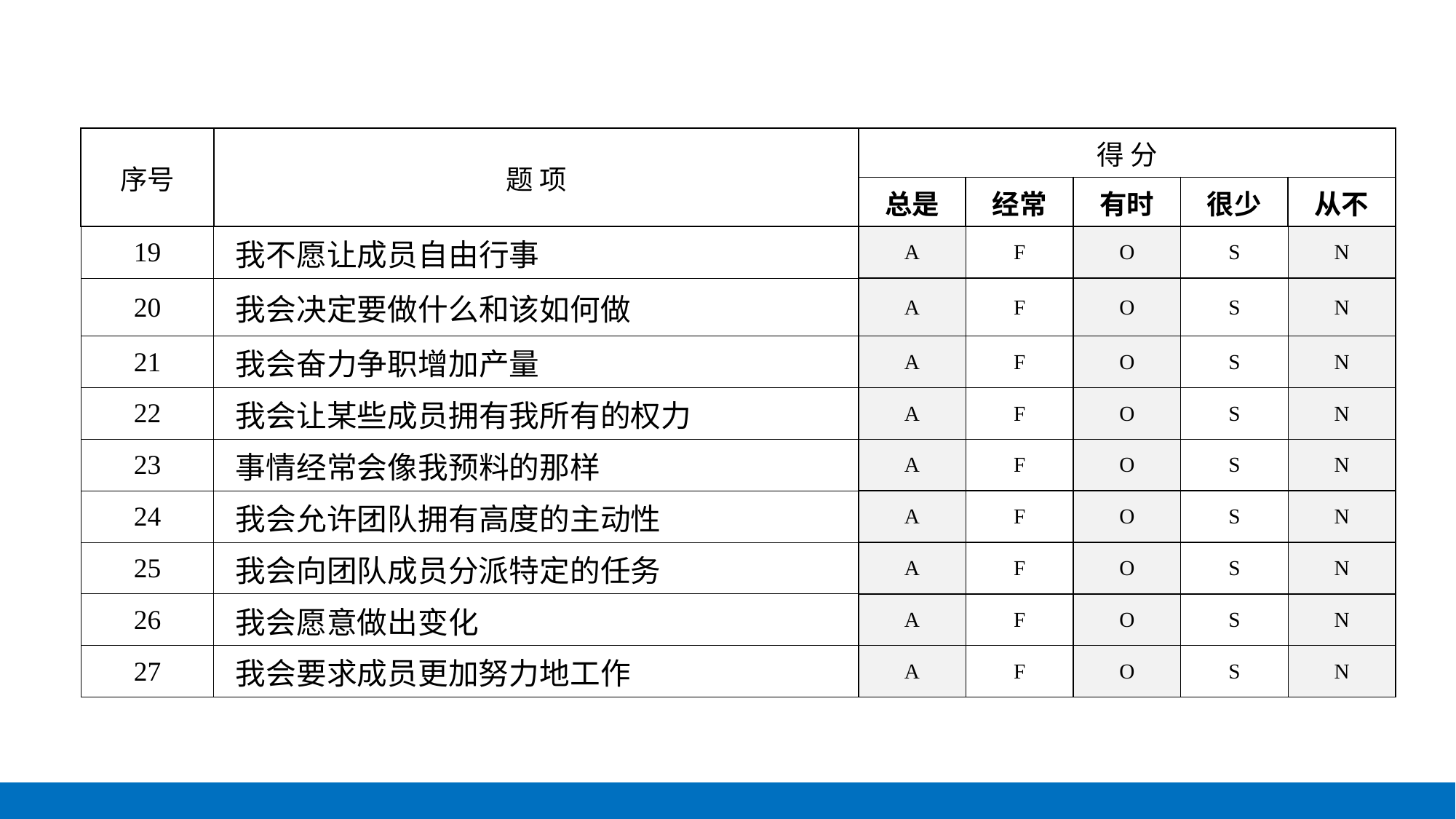

| 序号 | 题 项 | 得 分 |  |  |  |  |
| --- | --- | --- | --- | --- | --- | --- |
|  |  | 总是 | 经常 | 有时 | 很少 | 从不 |
| 19 | 我不愿让成员自由行事 | A | F | O | S | N |
| 20 | 我会决定要做什么和该如何做 | A | F | O | S | N |
| 21 | 我会奋力争职增加产量 | A | F | O | S | N |
| 22 | 我会让某些成员拥有我所有的权力 | A | F | O | S | N |
| 23 | 事情经常会像我预料的那样 | A | F | O | S | N |
| 24 | 我会允许团队拥有高度的主动性 | A | F | O | S | N |
| 25 | 我会向团队成员分派特定的任务 | A | F | O | S | N |
| 26 | 我会愿意做出变化 | A | F | O | S | N |
| 27 | 我会要求成员更加努力地工作 | A | F | O | S | N |